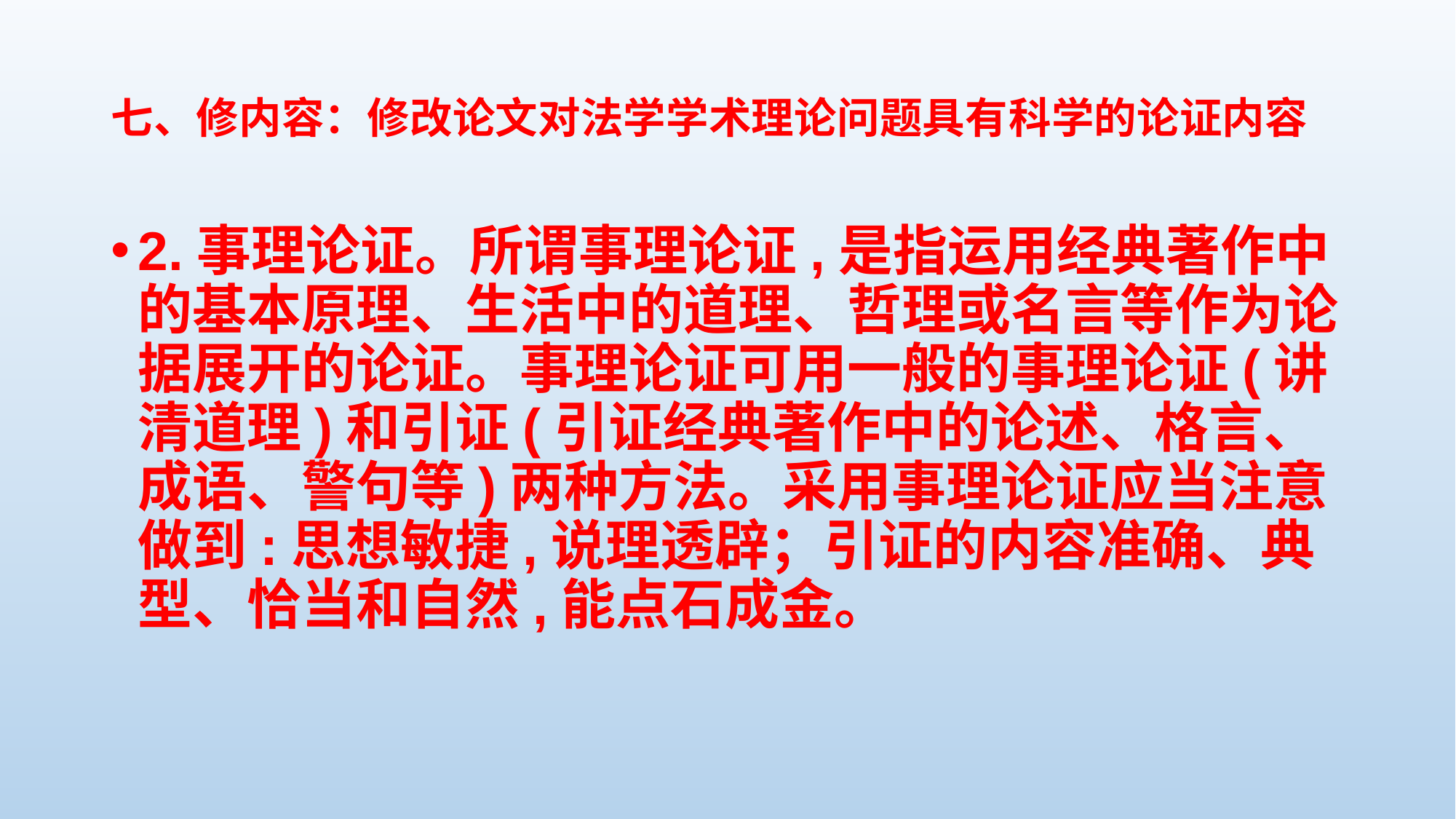

# 七、修内容：修改论文对法学学术理论问题具有科学的论证内容
2.事理论证。所谓事理论证,是指运用经典著作中的基本原理、生活中的道理、哲理或名言等作为论据展开的论证。事理论证可用一般的事理论证(讲清道理)和引证(引证经典著作中的论述、格言、成语、警句等)两种方法。采用事理论证应当注意做到:思想敏捷,说理透辟；引证的内容准确、典型、恰当和自然,能点石成金。